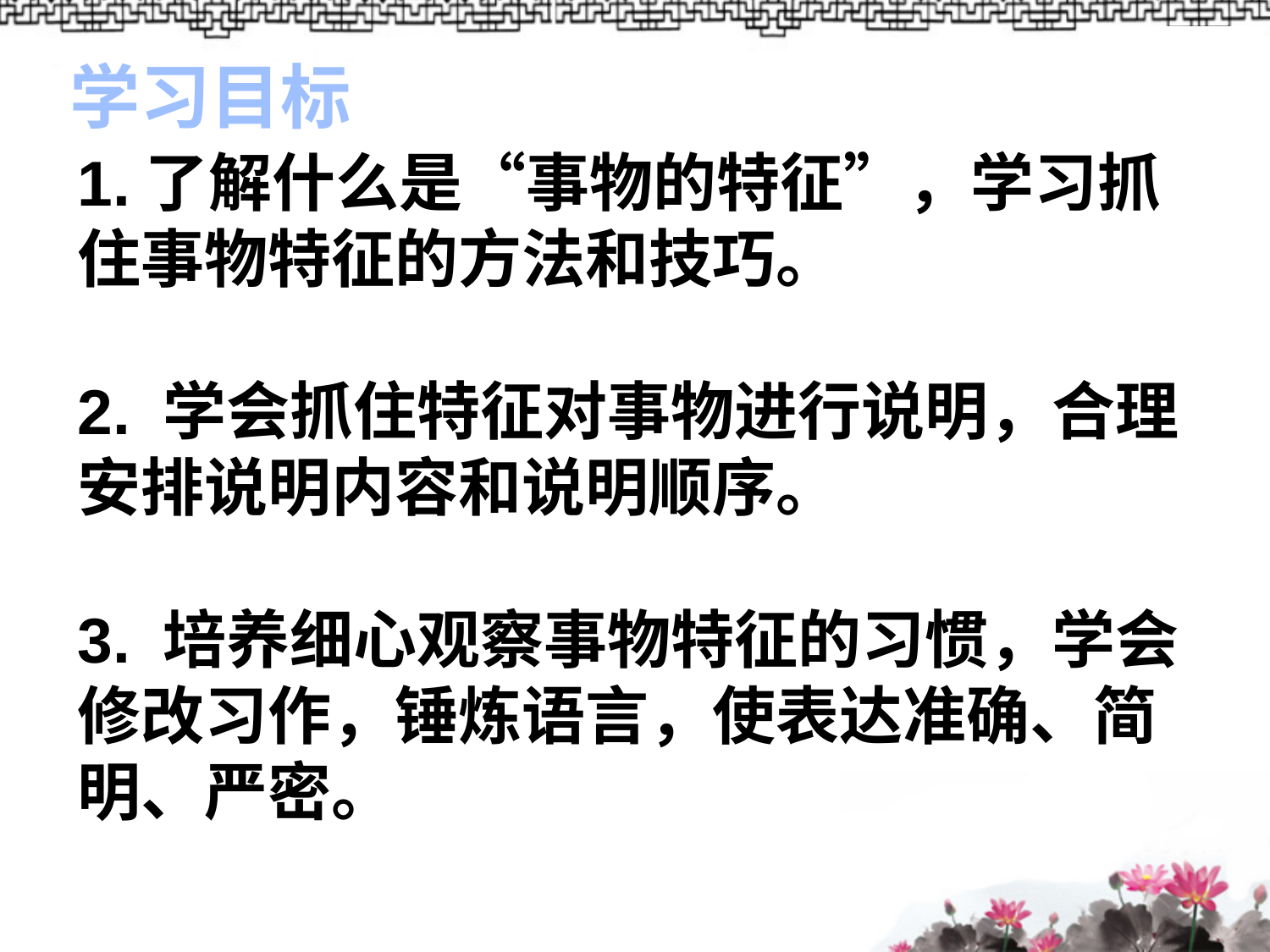

学习目标
1.了解什么是“事物的特征”，学习抓住事物特征的方法和技巧。

2. 学会抓住特征对事物进行说明，合理安排说明内容和说明顺序。

3. 培养细心观察事物特征的习惯，学会修改习作，锤炼语言，使表达准确、简明、严密。